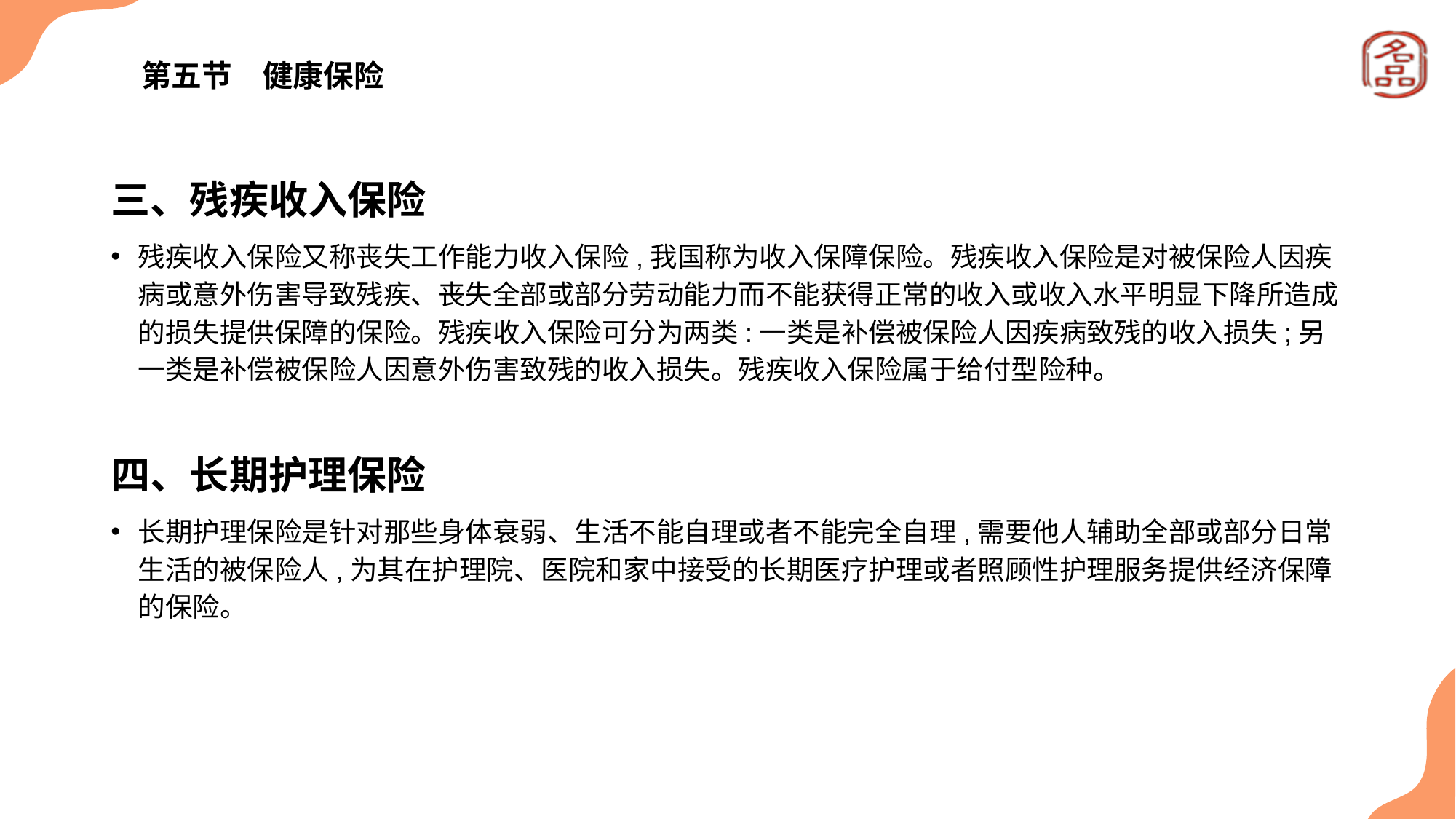

# 第五节　健康保险
三、残疾收入保险
残疾收入保险又称丧失工作能力收入保险,我国称为收入保障保险。残疾收入保险是对被保险人因疾病或意外伤害导致残疾、丧失全部或部分劳动能力而不能获得正常的收入或收入水平明显下降所造成的损失提供保障的保险。残疾收入保险可分为两类:一类是补偿被保险人因疾病致残的收入损失;另一类是补偿被保险人因意外伤害致残的收入损失。残疾收入保险属于给付型险种。

四、长期护理保险
长期护理保险是针对那些身体衰弱、生活不能自理或者不能完全自理,需要他人辅助全部或部分日常生活的被保险人,为其在护理院、医院和家中接受的长期医疗护理或者照顾性护理服务提供经济保障的保险。